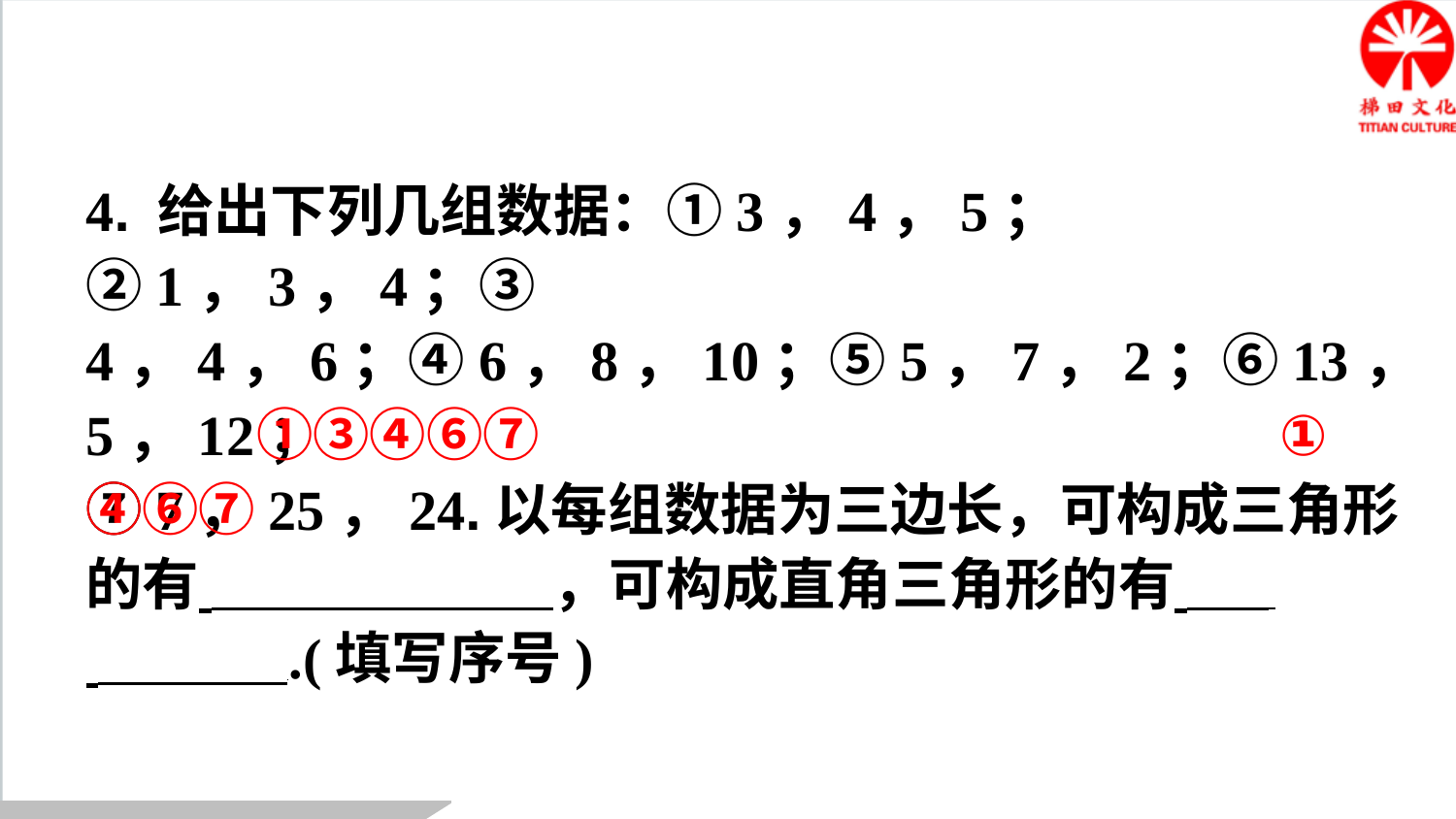

4. 给出下列几组数据：①3，4，5；②1，3，4；③
4，4，6；④6，8，10；⑤5，7，2；⑥13，5，12；
⑦7，25，24.以每组数据为三边长，可构成三角形
的有                                       ，可构成直角三角形的有           ⁠
                       .(填写序号)
①③④⑥⑦
①
④⑥⑦